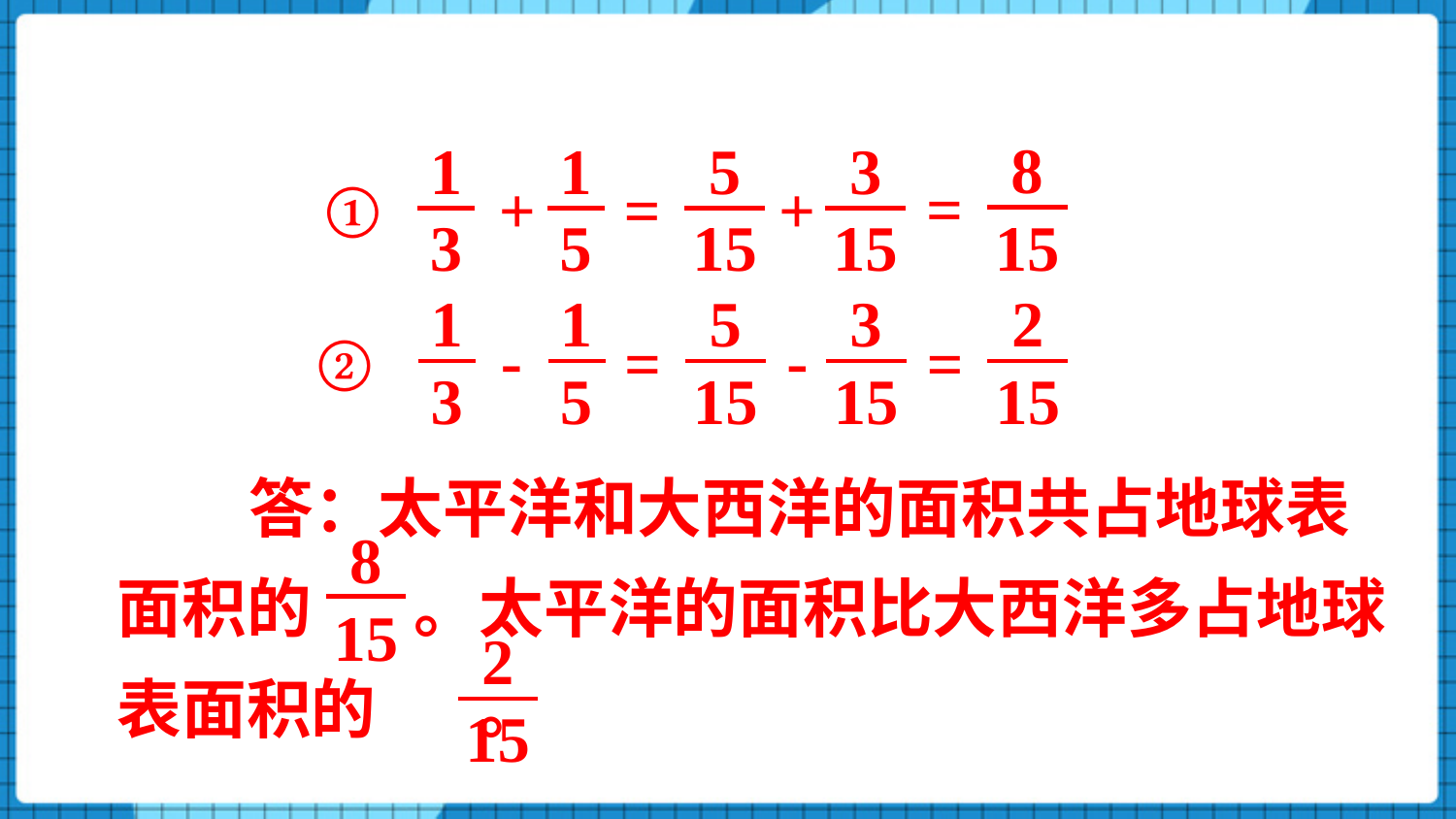

8
15
=
1
3
1
5
+
5
15
3
15
+
=
①
1
3
1
5
-
5
15
3
15
-
=
2
15
=
②
答：太平洋和大西洋的面积共占地球表面积的       。太平洋的面积比大西洋多占地球表面积的       。
8
15
2
15